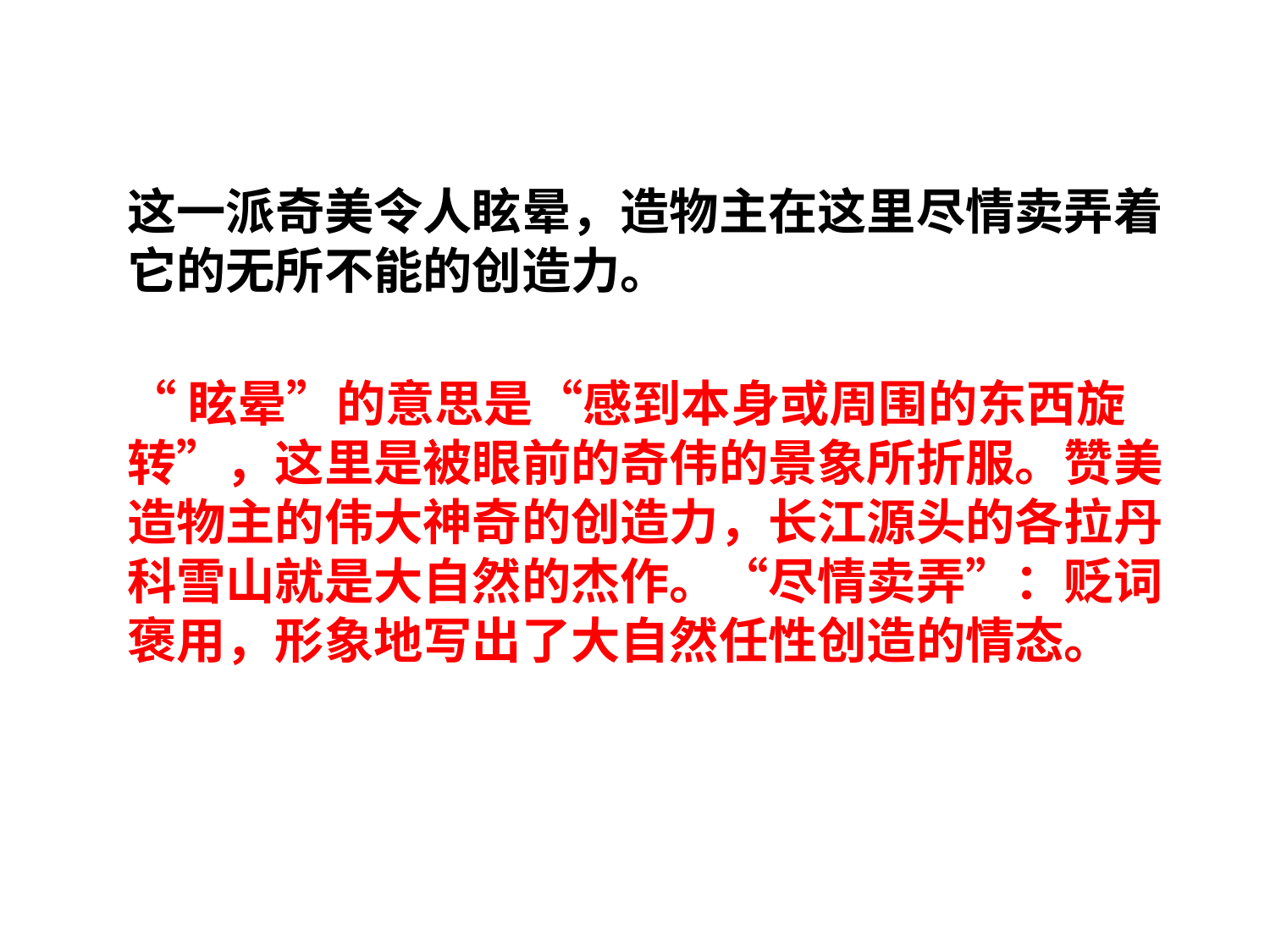

这一派奇美令人眩晕，造物主在这里尽情卖弄着它的无所不能的创造力。
“眩晕”的意思是“感到本身或周围的东西旋转”，这里是被眼前的奇伟的景象所折服。赞美造物主的伟大神奇的创造力，长江源头的各拉丹科雪山就是大自然的杰作。“尽情卖弄”：贬词褒用，形象地写出了大自然任性创造的情态。